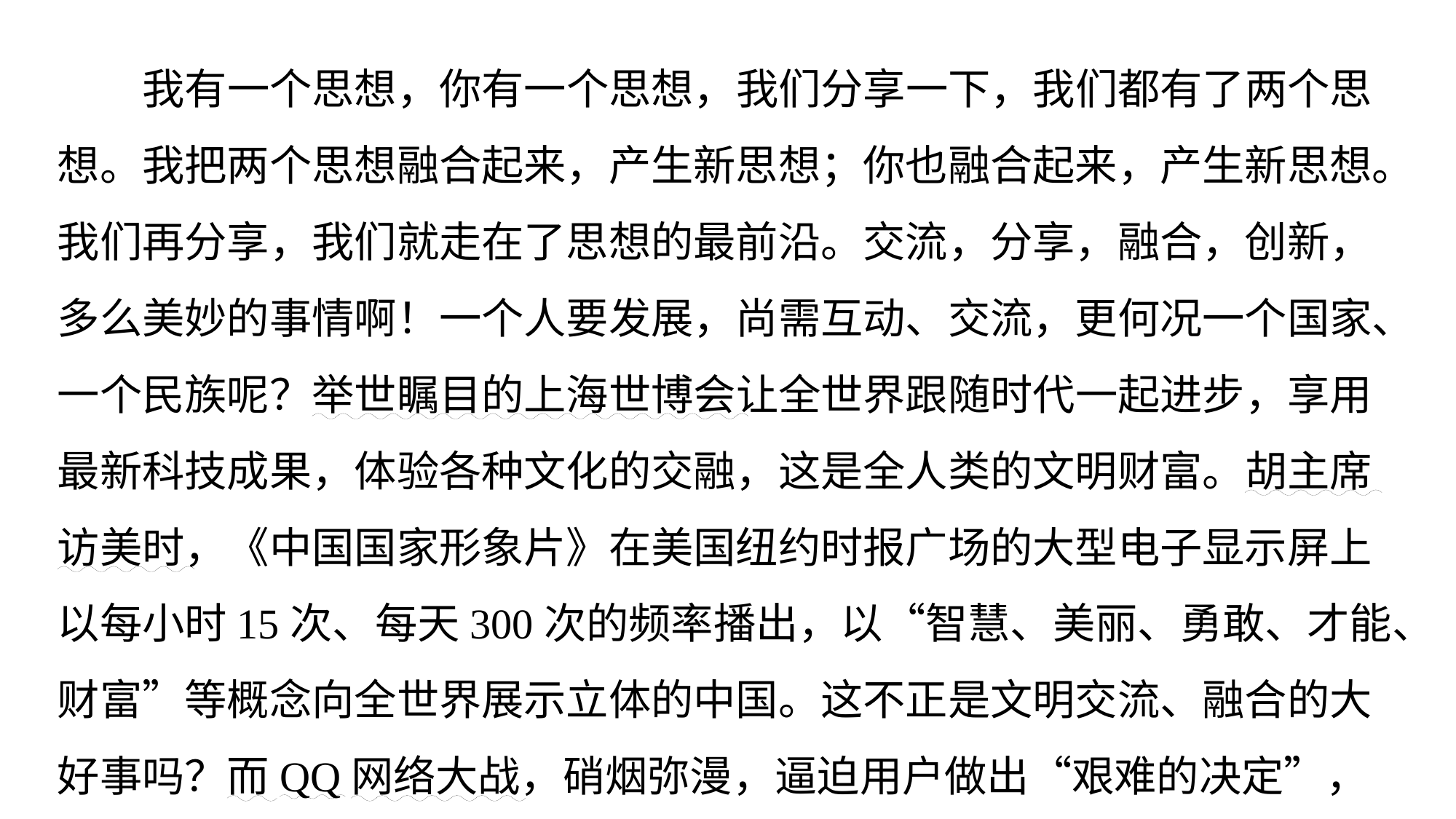

我有一个思想，你有一个思想，我们分享一下，我们都有了两个思想。我把两个思想融合起来，产生新思想；你也融合起来，产生新思想。我们再分享，我们就走在了思想的最前沿。交流，分享，融合，创新，多么美妙的事情啊！一个人要发展，尚需互动、交流，更何况一个国家、一个民族呢？举世瞩目的上海世博会让全世界跟随时代一起进步，享用最新科技成果，体验各种文化的交融，这是全人类的文明财富。胡主席访美时，《中国国家形象片》在美国纽约时报广场的大型电子显示屏上以每小时15次、每天300次的频率播出，以“智慧、美丽、勇敢、才能、财富”等概念向全世界展示立体的中国。这不正是文明交流、融合的大好事吗？而QQ网络大战，硝烟弥漫，逼迫用户做出“艰难的决定”，